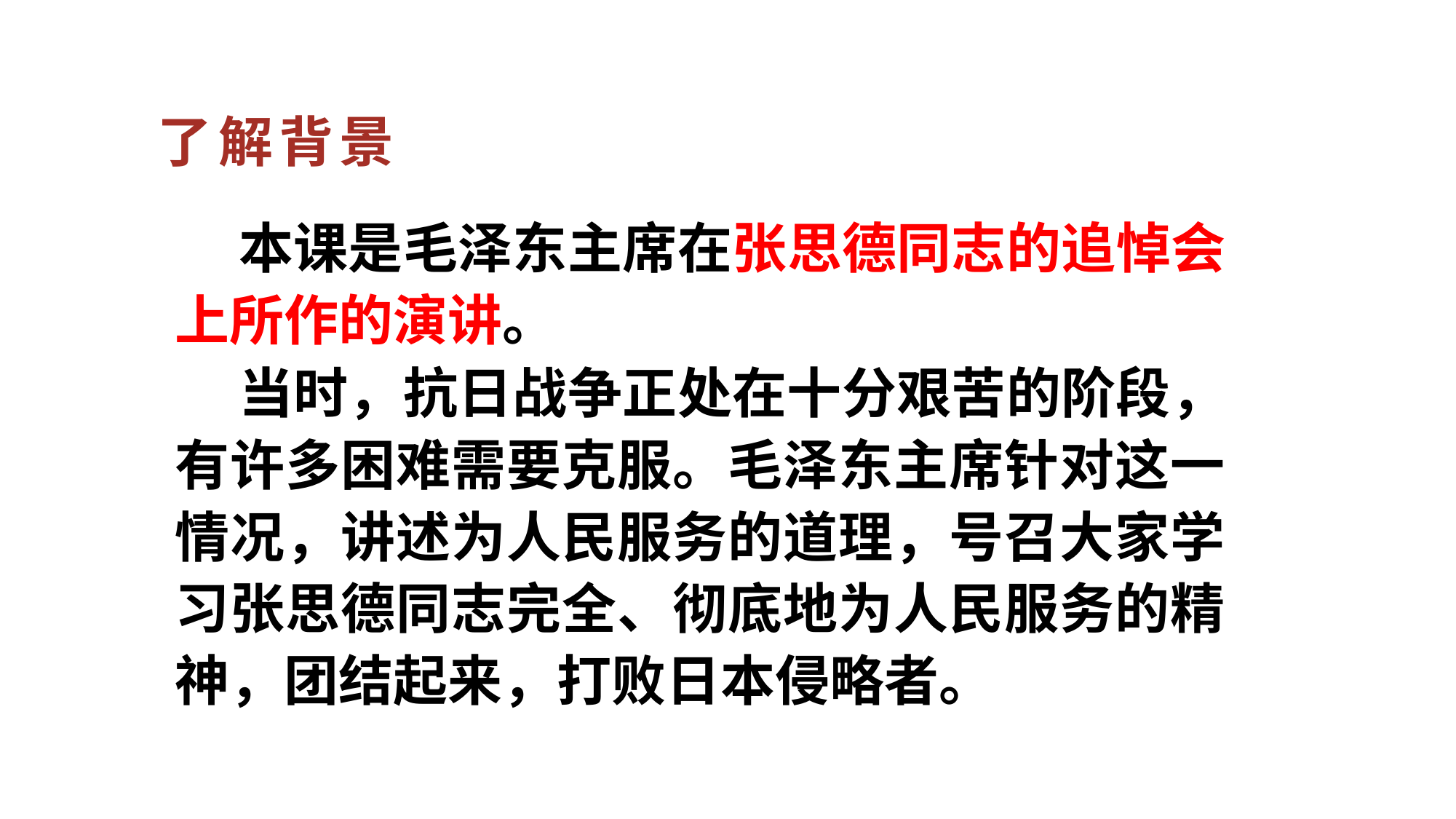

了解背景
    本课是毛泽东主席在张思德同志的追悼会上所作的演讲。
    当时，抗日战争正处在十分艰苦的阶段，有许多困难需要克服。毛泽东主席针对这一情况，讲述为人民服务的道理，号召大家学习张思德同志完全、彻底地为人民服务的精神，团结起来，打败日本侵略者。